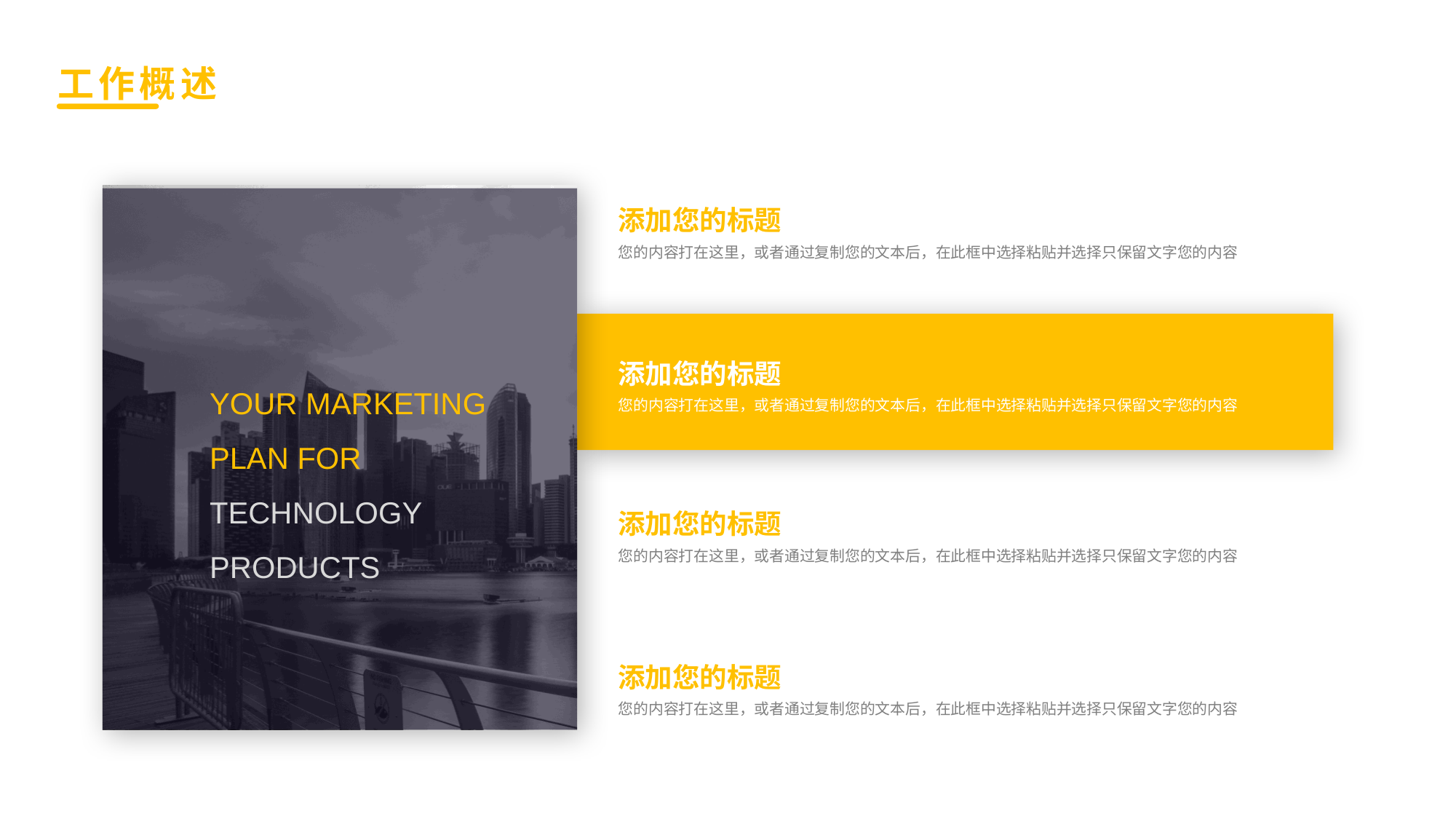

工作概述

添加您的标题
您的内容打在这里，或者通过复制您的文本后，在此框中选择粘贴并选择只保留文字您的内容

添加您的标题
您的内容打在这里，或者通过复制您的文本后，在此框中选择粘贴并选择只保留文字您的内容
YOUR MARKETING PLAN FOR TECHNOLOGY PRODUCTS
添加您的标题
您的内容打在这里，或者通过复制您的文本后，在此框中选择粘贴并选择只保留文字您的内容
添加您的标题
您的内容打在这里，或者通过复制您的文本后，在此框中选择粘贴并选择只保留文字您的内容